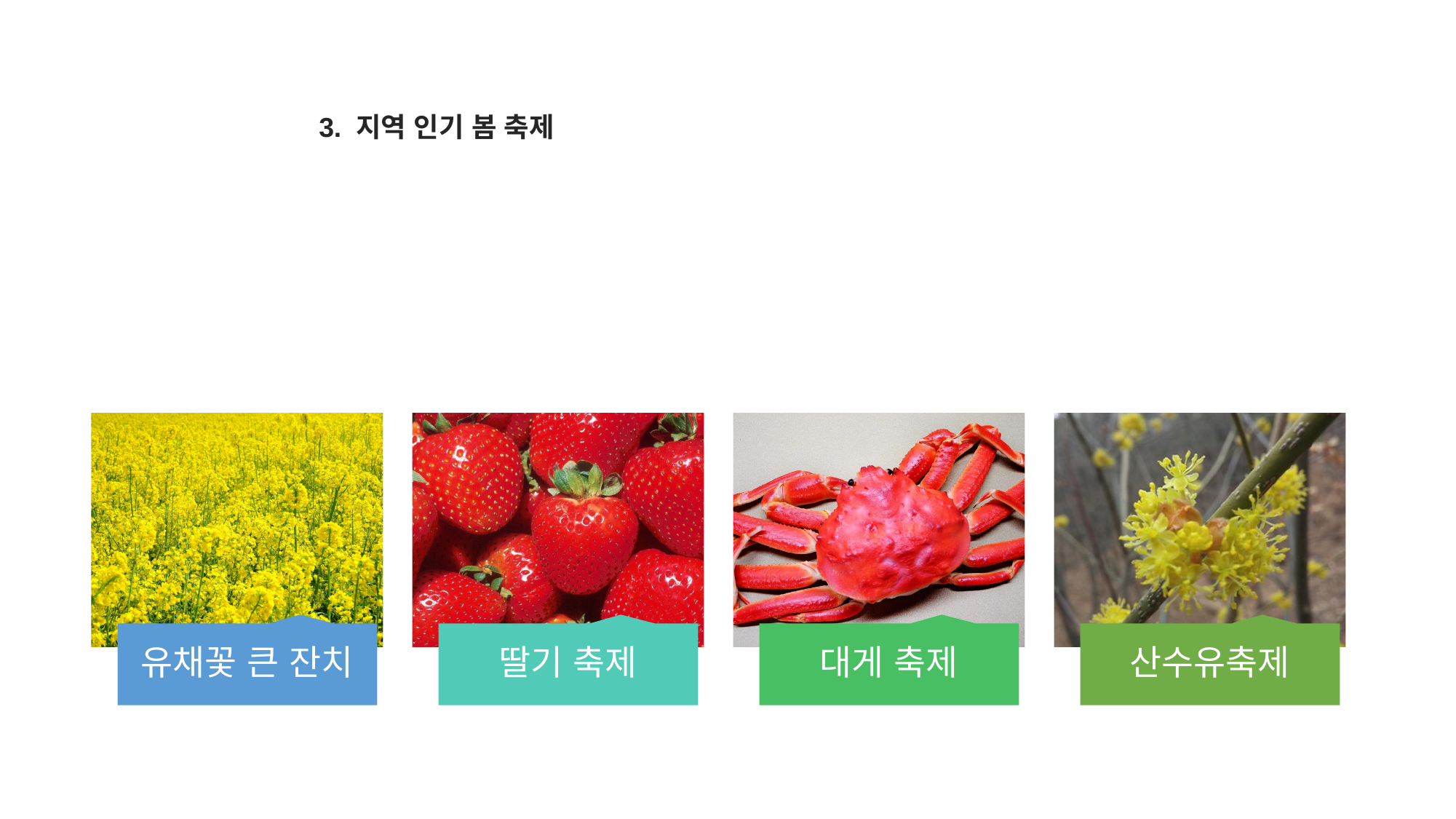

# 3. 지역 인기 봄 축제
유채꽃 큰 잔치
딸기 축제
대게 축제
산수유축제